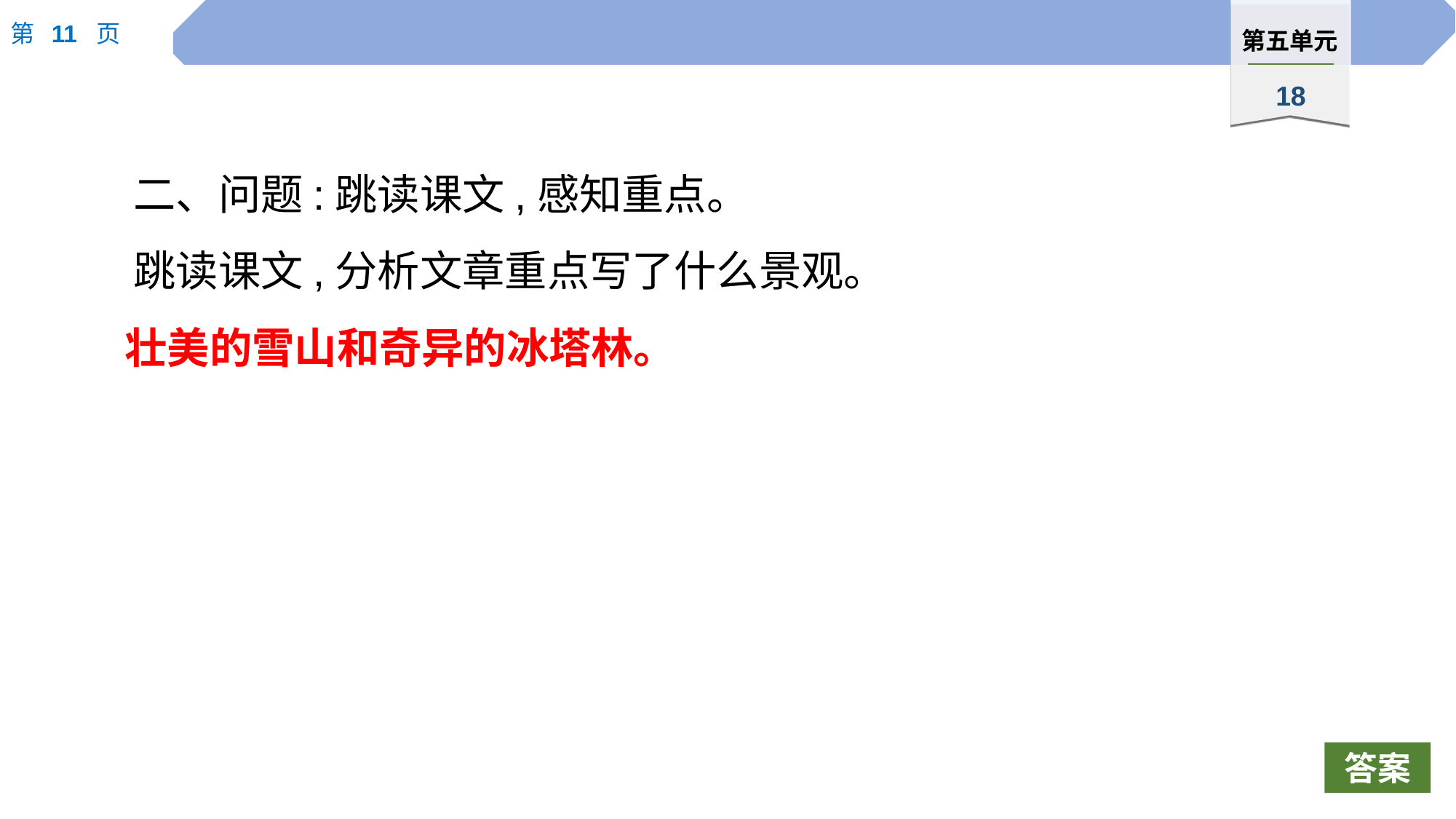

二、问题:跳读课文,感知重点。
跳读课文,分析文章重点写了什么景观。
壮美的雪山和奇异的冰塔林。
答案